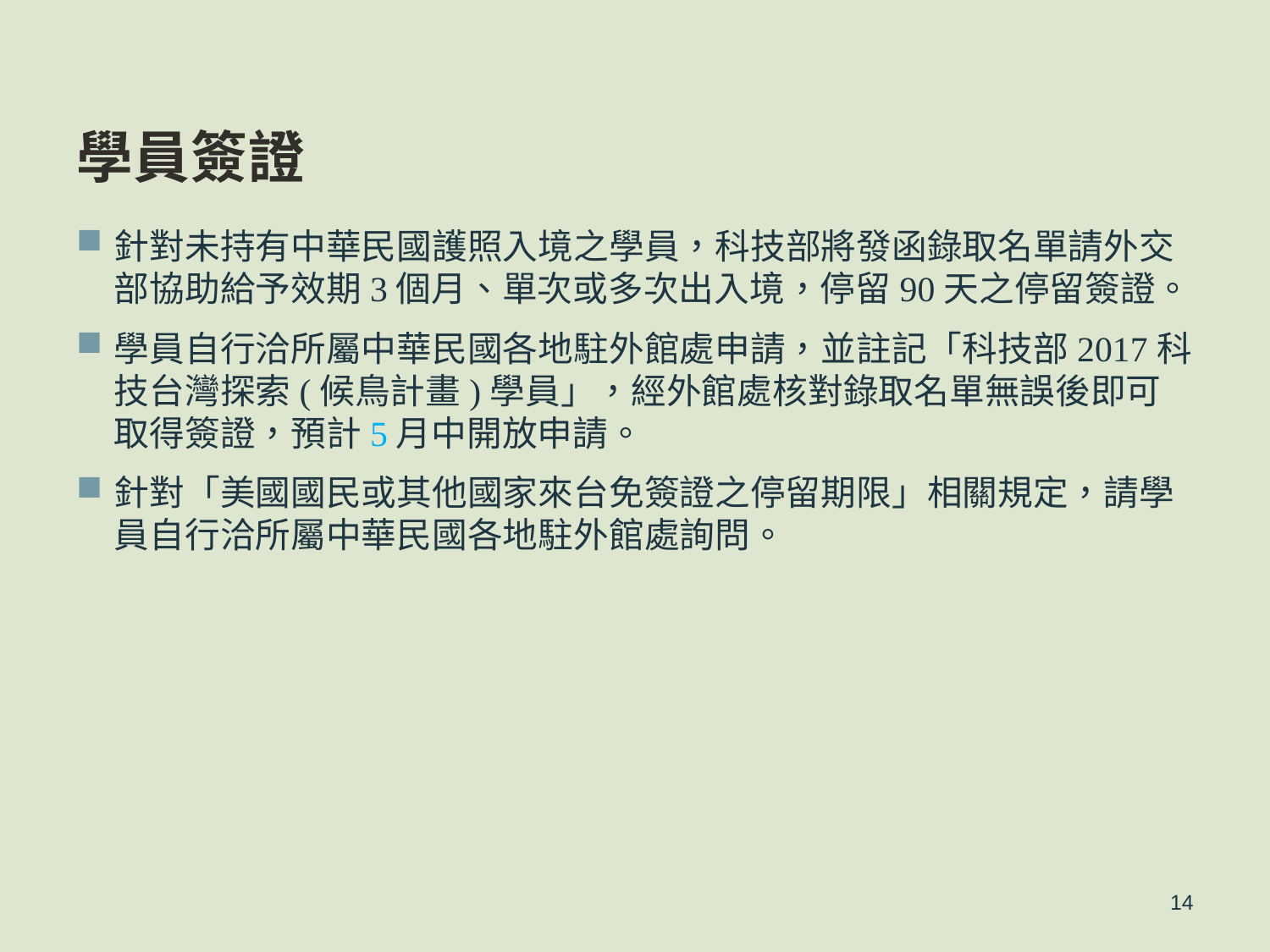

# 學員簽證
針對未持有中華民國護照入境之學員，科技部將發函錄取名單請外交部協助給予效期3個月、單次或多次出入境，停留90天之停留簽證。
學員自行洽所屬中華民國各地駐外館處申請，並註記「科技部2017科技台灣探索(候鳥計畫)學員」，經外館處核對錄取名單無誤後即可取得簽證，預計5月中開放申請。
針對「美國國民或其他國家來台免簽證之停留期限」相關規定，請學員自行洽所屬中華民國各地駐外館處詢問。
14